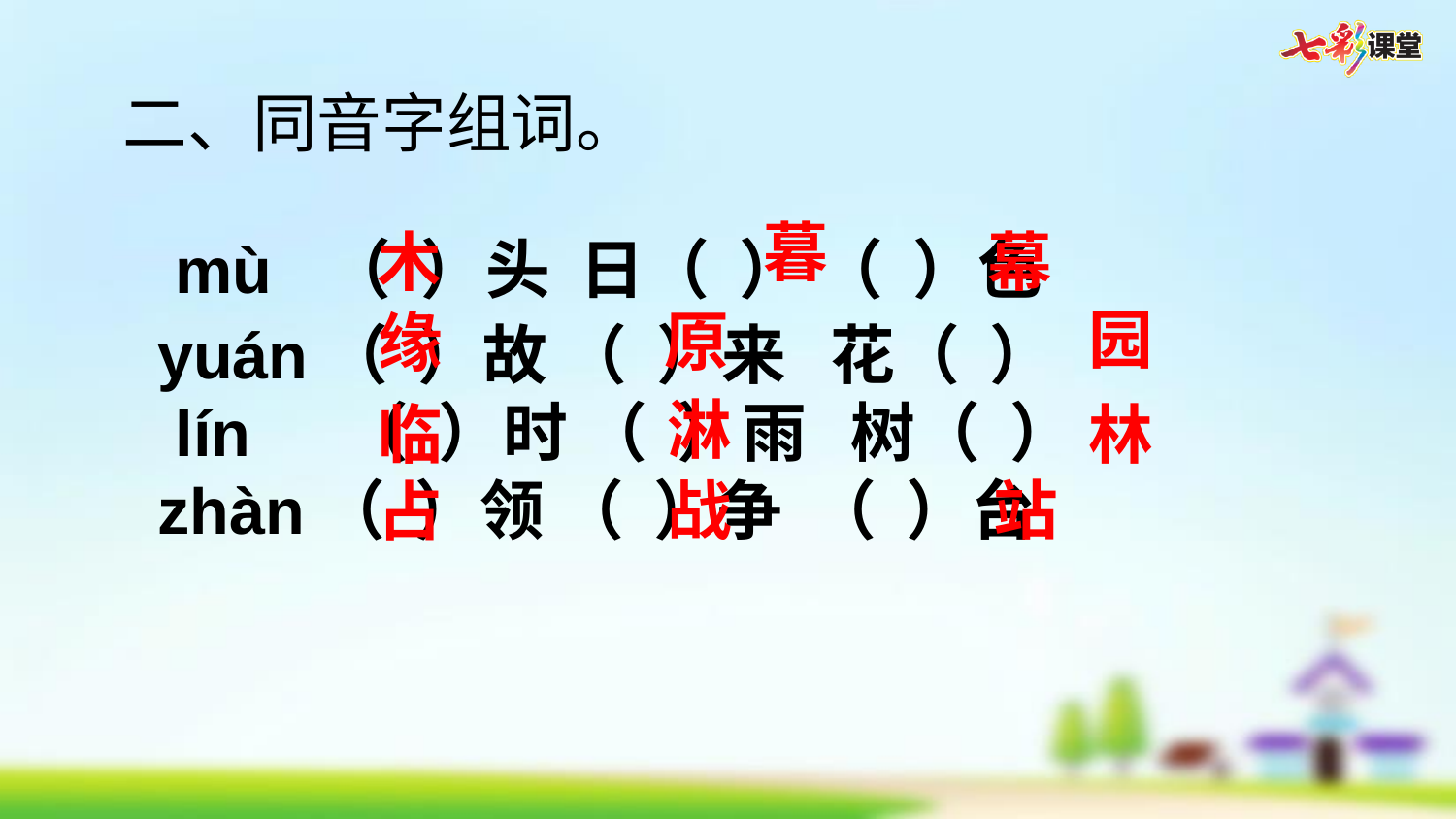

二、同音字组词。
暮
 mù （  ）头  日（  ） （  ）色
yuán（  ）故 （  ）来   花（  ）
 lín  （  ）时 （  ）雨   树（  ）
zhàn（  ）领 （  ）争  （  ）台
木
幕
园
原
缘
淋
临
林
站
战
占